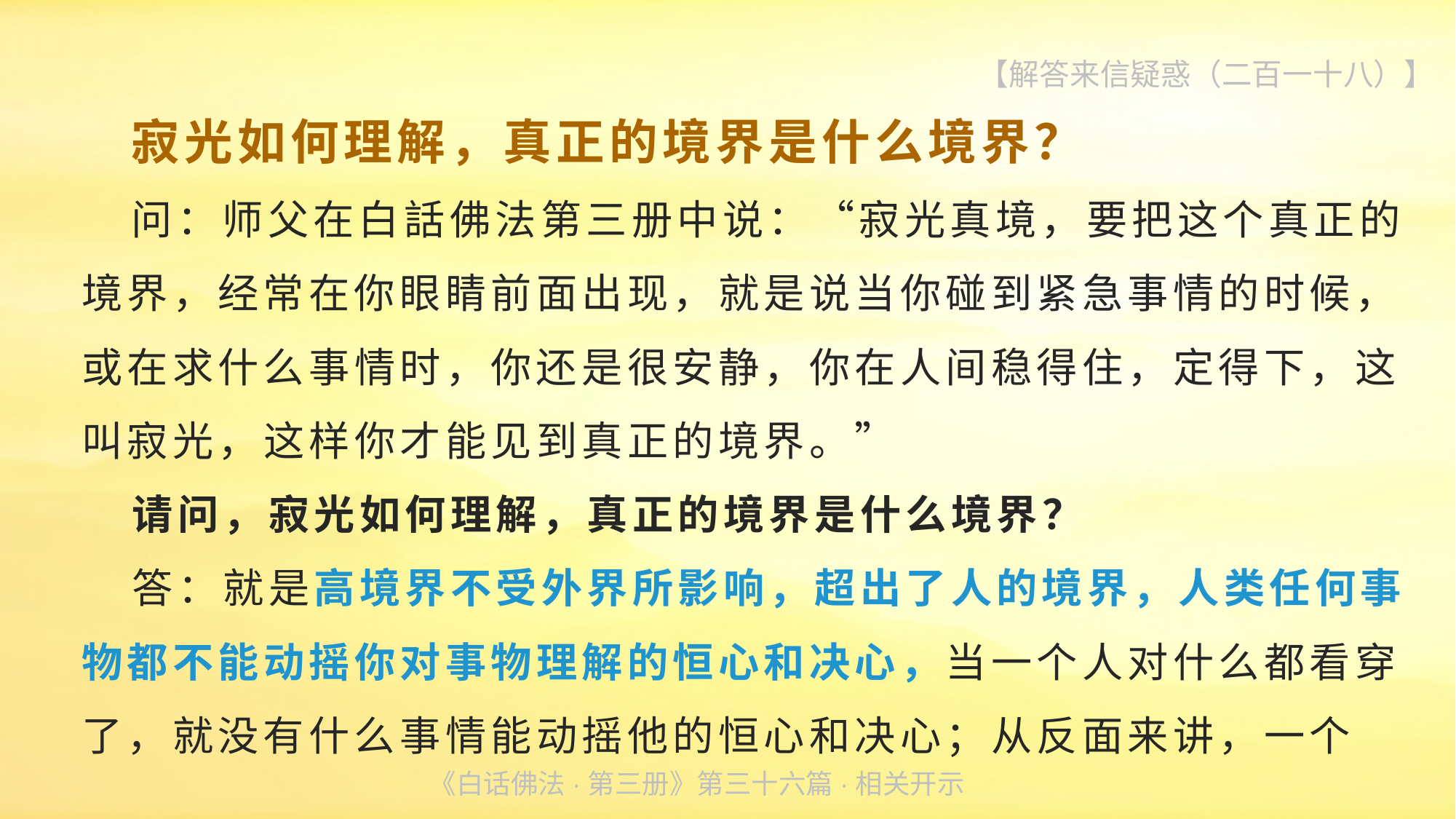

【解答来信疑惑（二百一十八）】
   寂光如何理解，真正的境界是什么境界？
   问：师父在白話佛法第三册中说：“寂光真境，要把这个真正的境界，经常在你眼睛前面出现，就是说当你碰到紧急事情的时候，或在求什么事情时，你还是很安静，你在人间稳得住，定得下，这叫寂光，这样你才能见到真正的境界。”
   请问，寂光如何理解，真正的境界是什么境界？
   答：就是高境界不受外界所影响，超出了人的境界，人类任何事物都不能动摇你对事物理解的恒心和决心，当一个人对什么都看穿了，就没有什么事情能动摇他的恒心和决心；从反面来讲，一个
《白话佛法·第三册》第三十六篇·相关开示